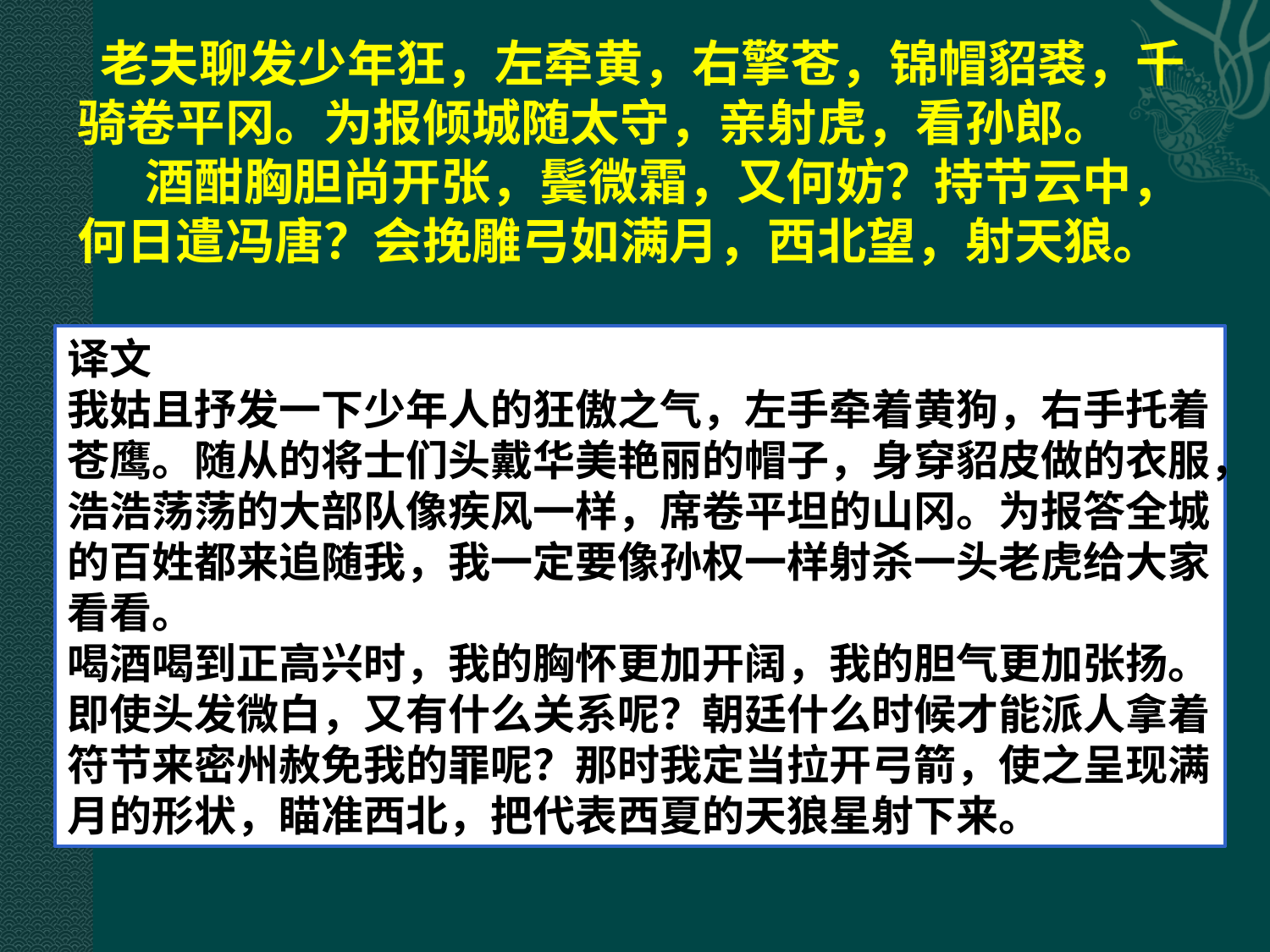

老夫聊发少年狂，左牵黄，右擎苍，锦帽貂裘，千骑卷平冈。为报倾城随太守，亲射虎，看孙郎。
     酒酣胸胆尚开张，鬓微霜，又何妨？持节云中，何日遣冯唐？会挽雕弓如满月，西北望，射天狼。
译文
我姑且抒发一下少年人的狂傲之气，左手牵着黄狗，右手托着苍鹰。随从的将士们头戴华美艳丽的帽子，身穿貂皮做的衣服，浩浩荡荡的大部队像疾风一样，席卷平坦的山冈。为报答全城的百姓都来追随我，我一定要像孙权一样射杀一头老虎给大家看看。
喝酒喝到正高兴时，我的胸怀更加开阔，我的胆气更加张扬。即使头发微白，又有什么关系呢？朝廷什么时候才能派人拿着符节来密州赦免我的罪呢？那时我定当拉开弓箭，使之呈现满月的形状，瞄准西北，把代表西夏的天狼星射下来。